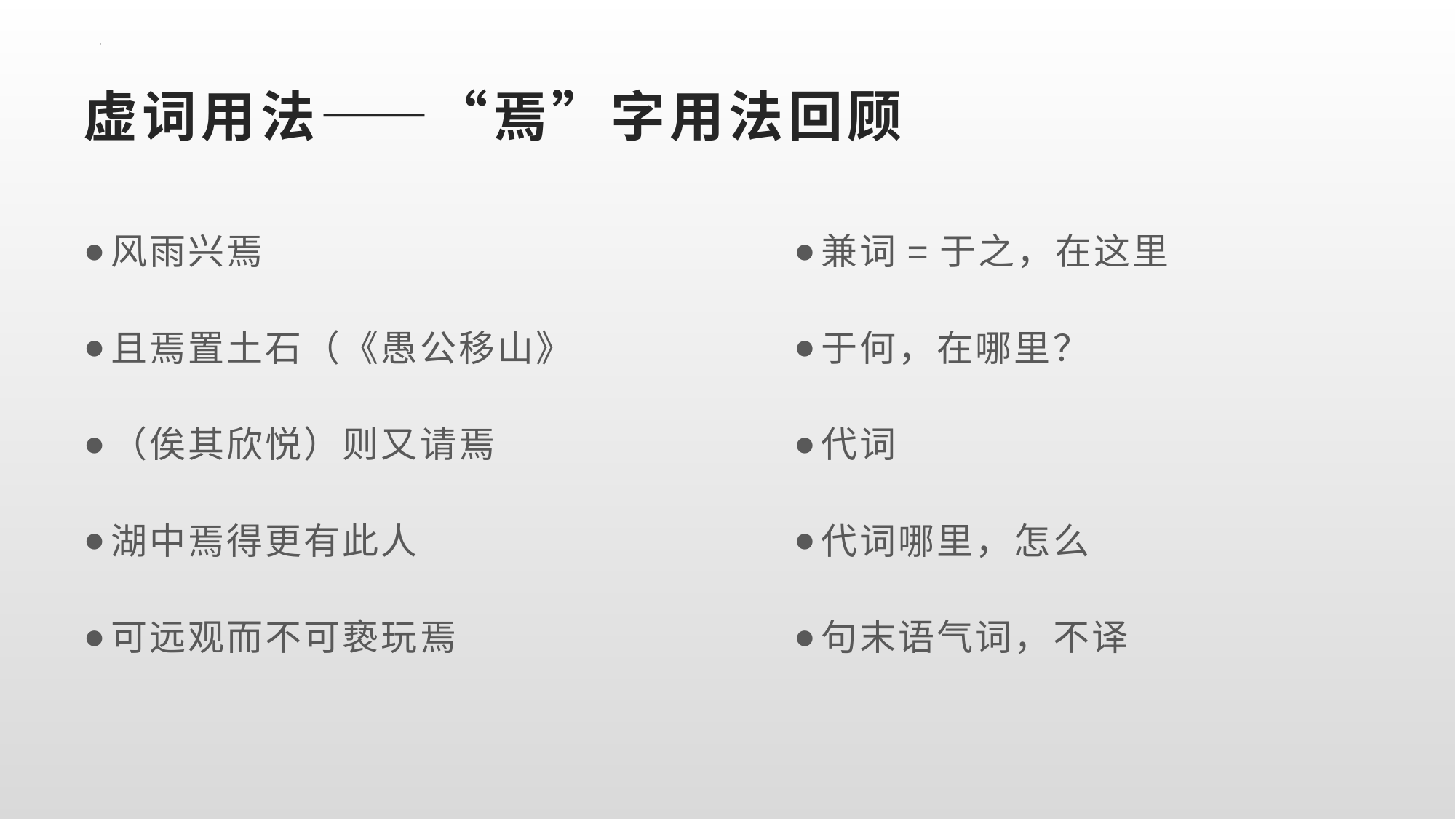

# 虚词用法——“焉”字用法回顾
风雨兴焉
且焉置土石（《愚公移山》
（俟其欣悦）则又请焉
湖中焉得更有此人
可远观而不可亵玩焉

兼词=于之，在这里
于何，在哪里？
代词
代词哪里，怎么
句末语气词，不译